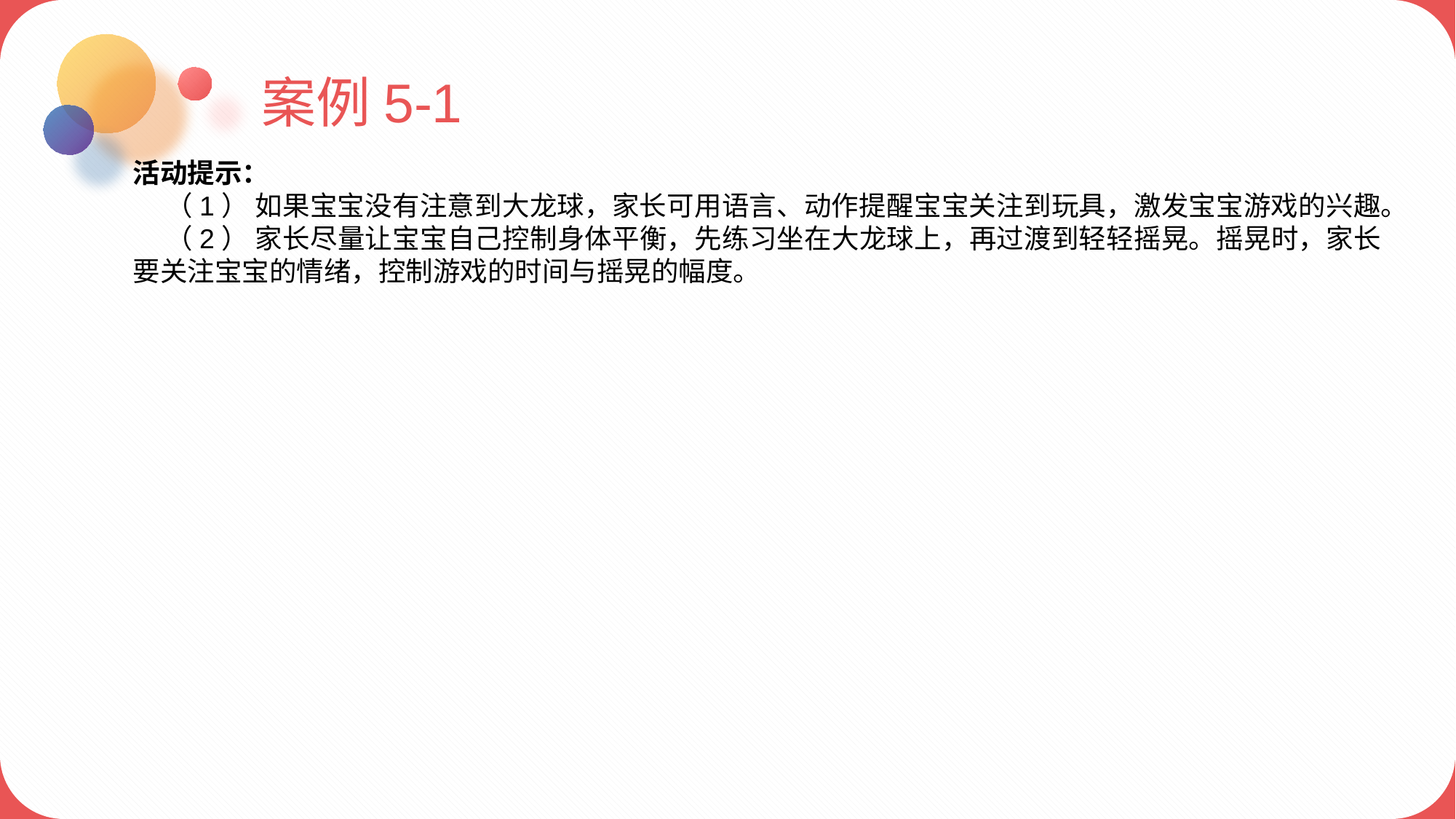

案例5-1
活动提示：
    （1） 如果宝宝没有注意到大龙球，家长可用语言、动作提醒宝宝关注到玩具，激发宝宝游戏的兴趣。
    （2） 家长尽量让宝宝自己控制身体平衡，先练习坐在大龙球上，再过渡到轻轻摇晃。摇晃时，家长要关注宝宝的情绪，控制游戏的时间与摇晃的幅度。